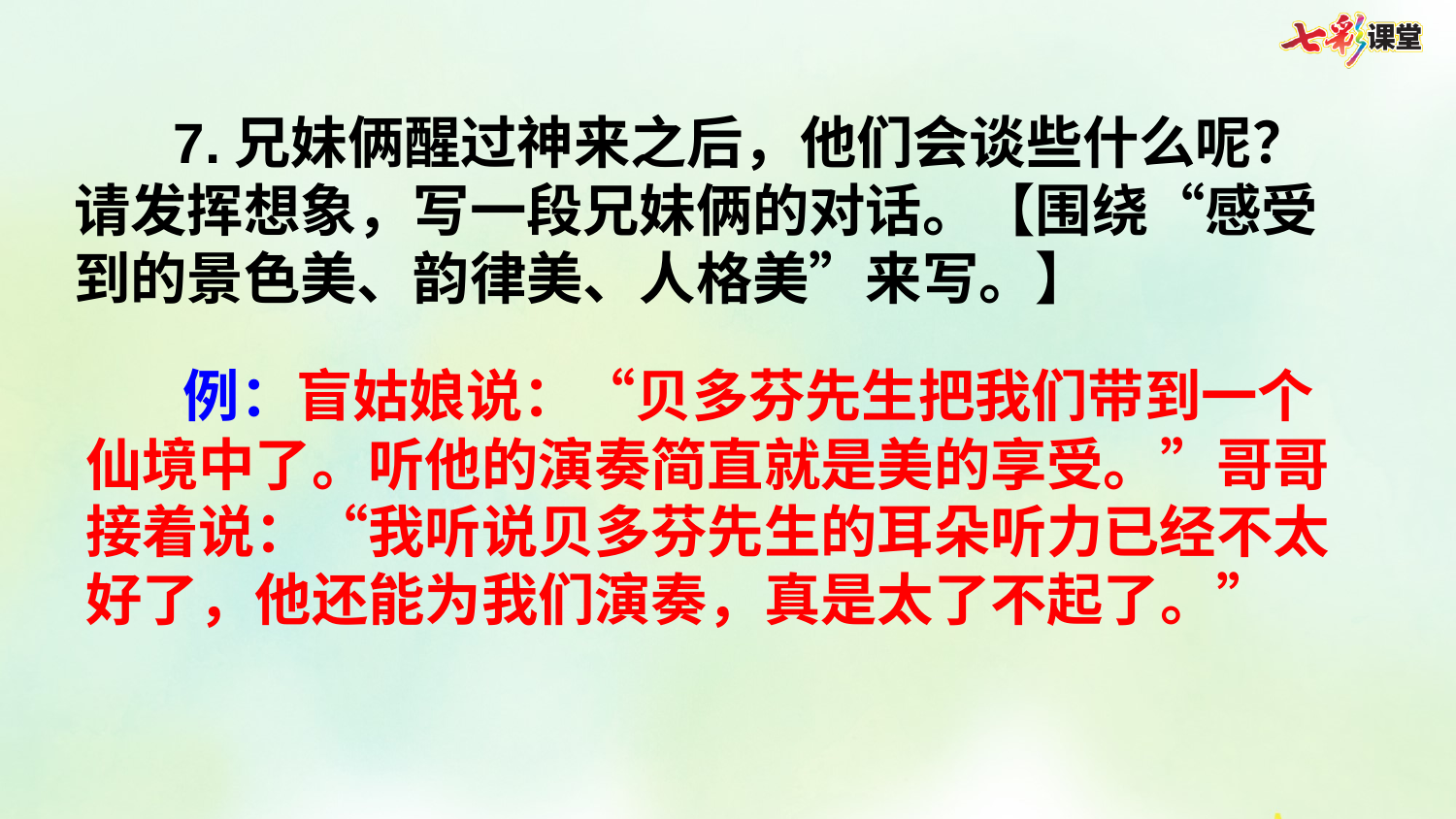

7.兄妹俩醒过神来之后，他们会谈些什么呢？请发挥想象，写一段兄妹俩的对话。【围绕“感受到的景色美、韵律美、人格美”来写。】
 例：盲姑娘说：“贝多芬先生把我们带到一个仙境中了。听他的演奏简直就是美的享受。”哥哥接着说：“我听说贝多芬先生的耳朵听力已经不太好了，他还能为我们演奏，真是太了不起了。”